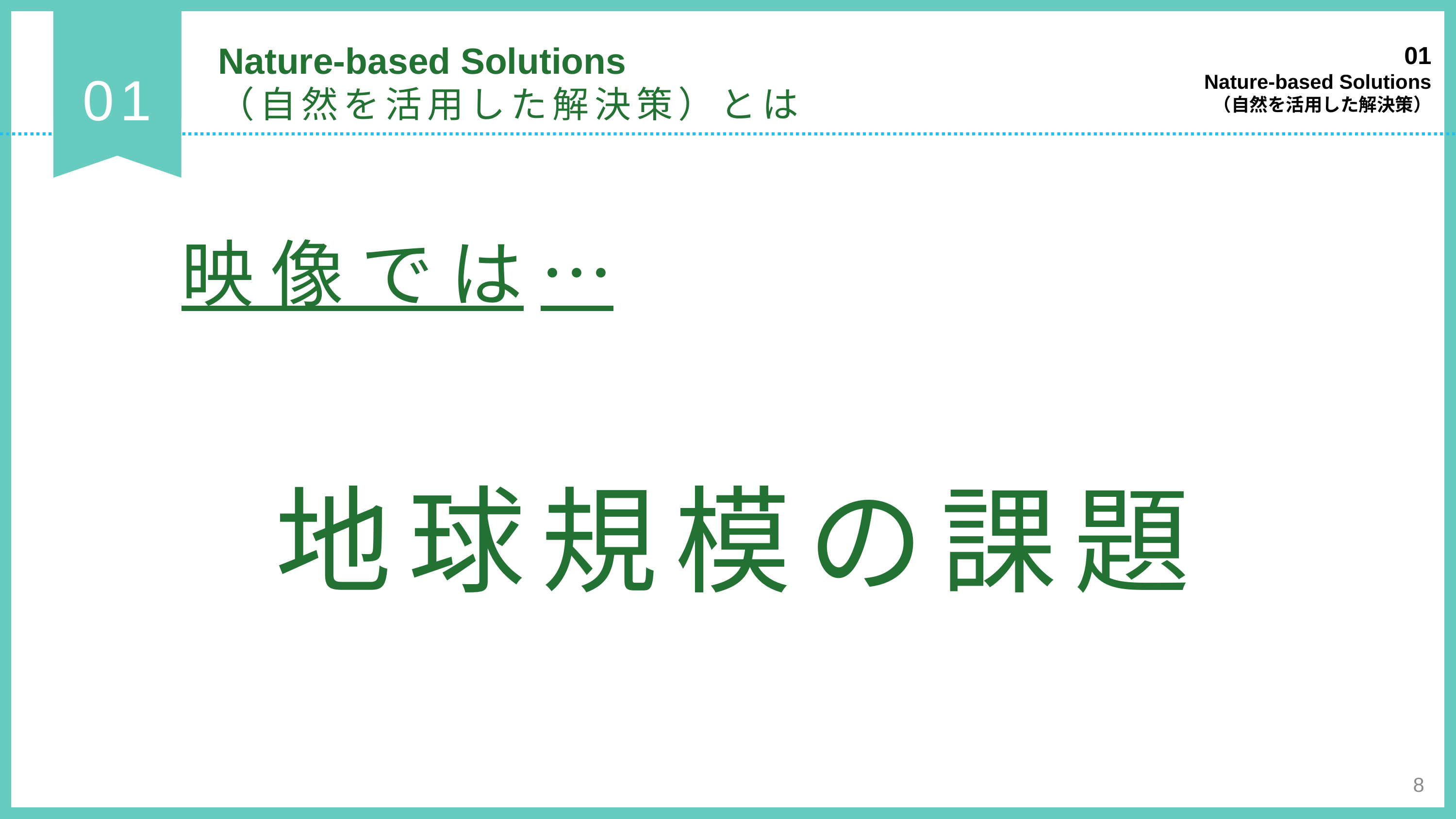

01
Nature-based Solutions
（自然を活用した解決策）
Nature-based Solutions
（自然を活用した解決策）とは
01

映像では…
地球規模の課題
8